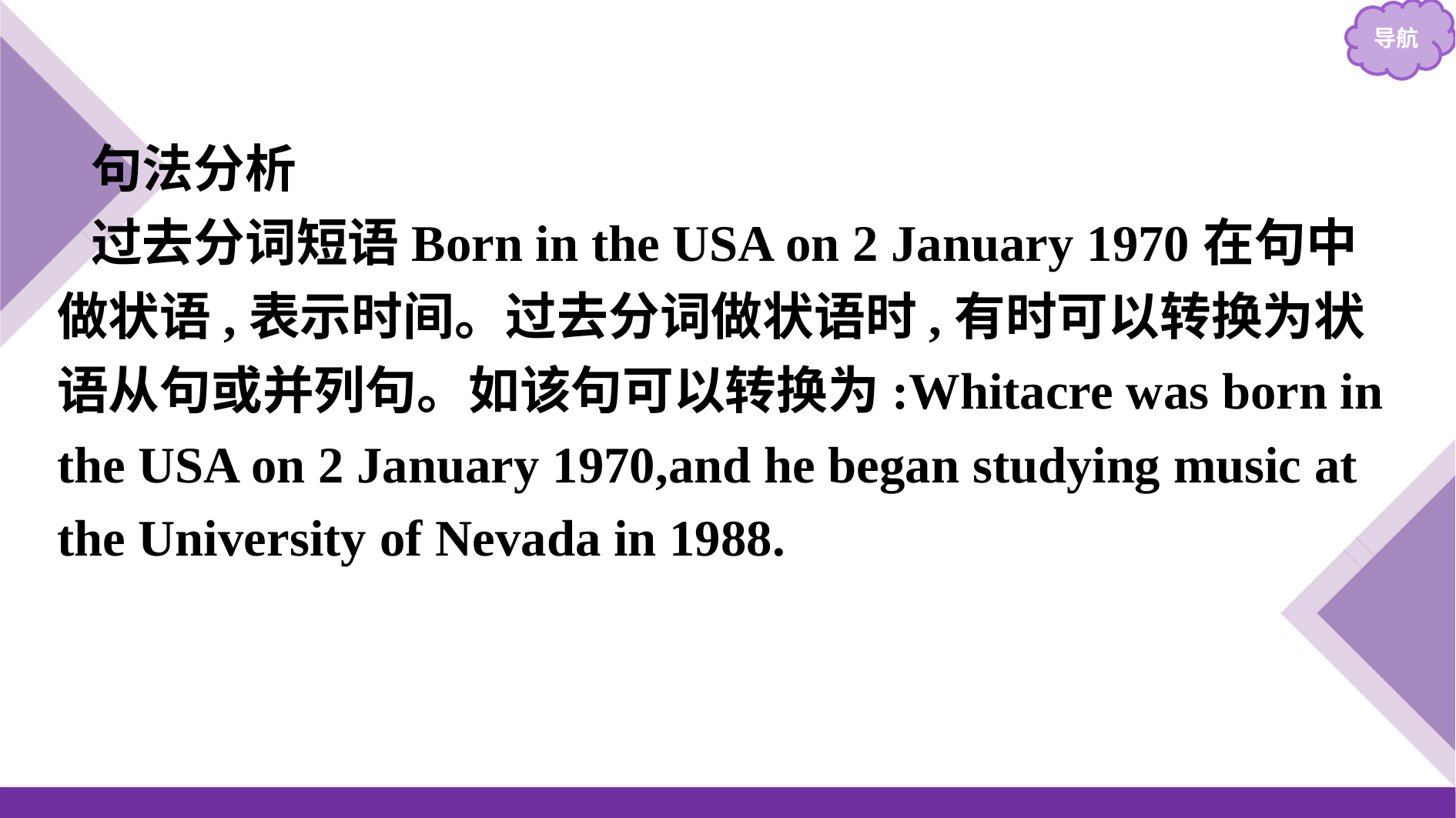

句法分析
过去分词短语Born in the USA on 2 January 1970在句中做状语,表示时间。过去分词做状语时,有时可以转换为状语从句或并列句。如该句可以转换为:Whitacre was born in the USA on 2 January 1970,and he began studying music at the University of Nevada in 1988.